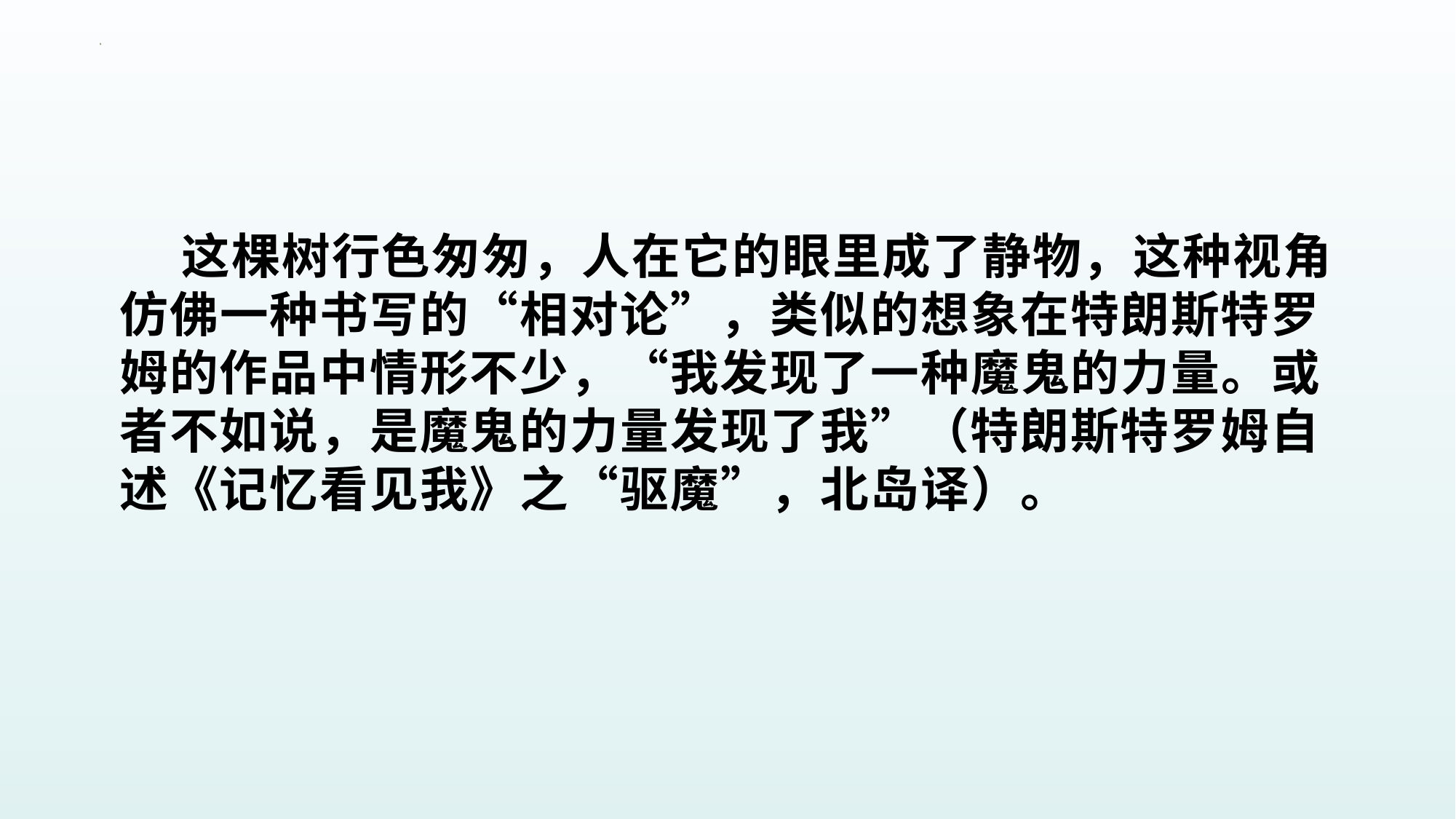

这棵树行色匆匆，人在它的眼里成了静物，这种视角仿佛一种书写的“相对论”，类似的想象在特朗斯特罗姆的作品中情形不少，“我发现了一种魔鬼的力量。或者不如说，是魔鬼的力量发现了我”（特朗斯特罗姆自述《记忆看见我》之“驱魔”，北岛译）。